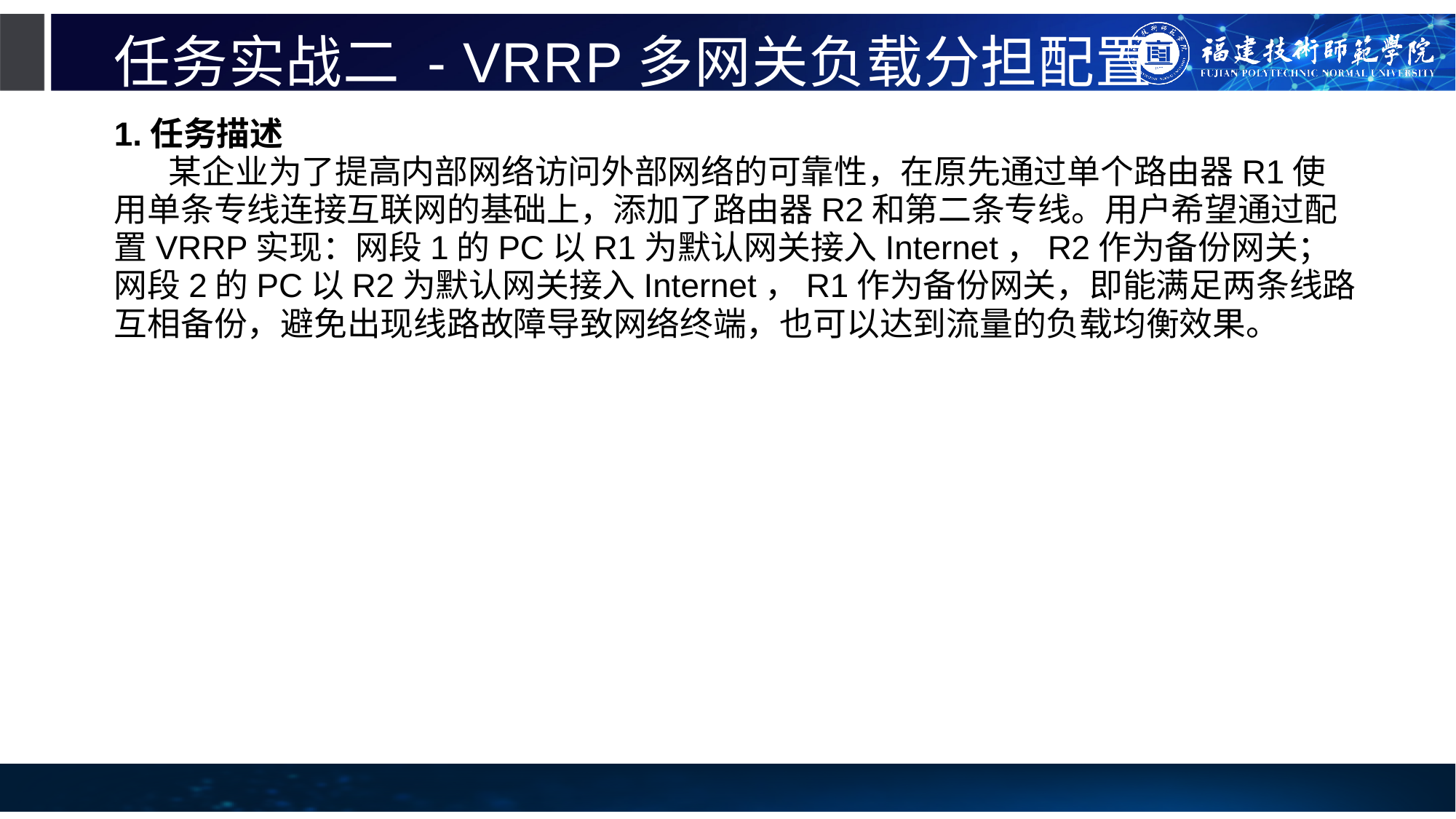

# 任务实战二 - VRRP多网关负载分担配置
1.任务描述
某企业为了提高内部网络访问外部网络的可靠性，在原先通过单个路由器R1使用单条专线连接互联网的基础上，添加了路由器R2和第二条专线。用户希望通过配置VRRP实现：网段1的PC以R1为默认网关接入Internet，R2作为备份网关；网段2的PC以R2为默认网关接入Internet，R1作为备份网关，即能满足两条线路互相备份，避免出现线路故障导致网络终端，也可以达到流量的负载均衡效果。